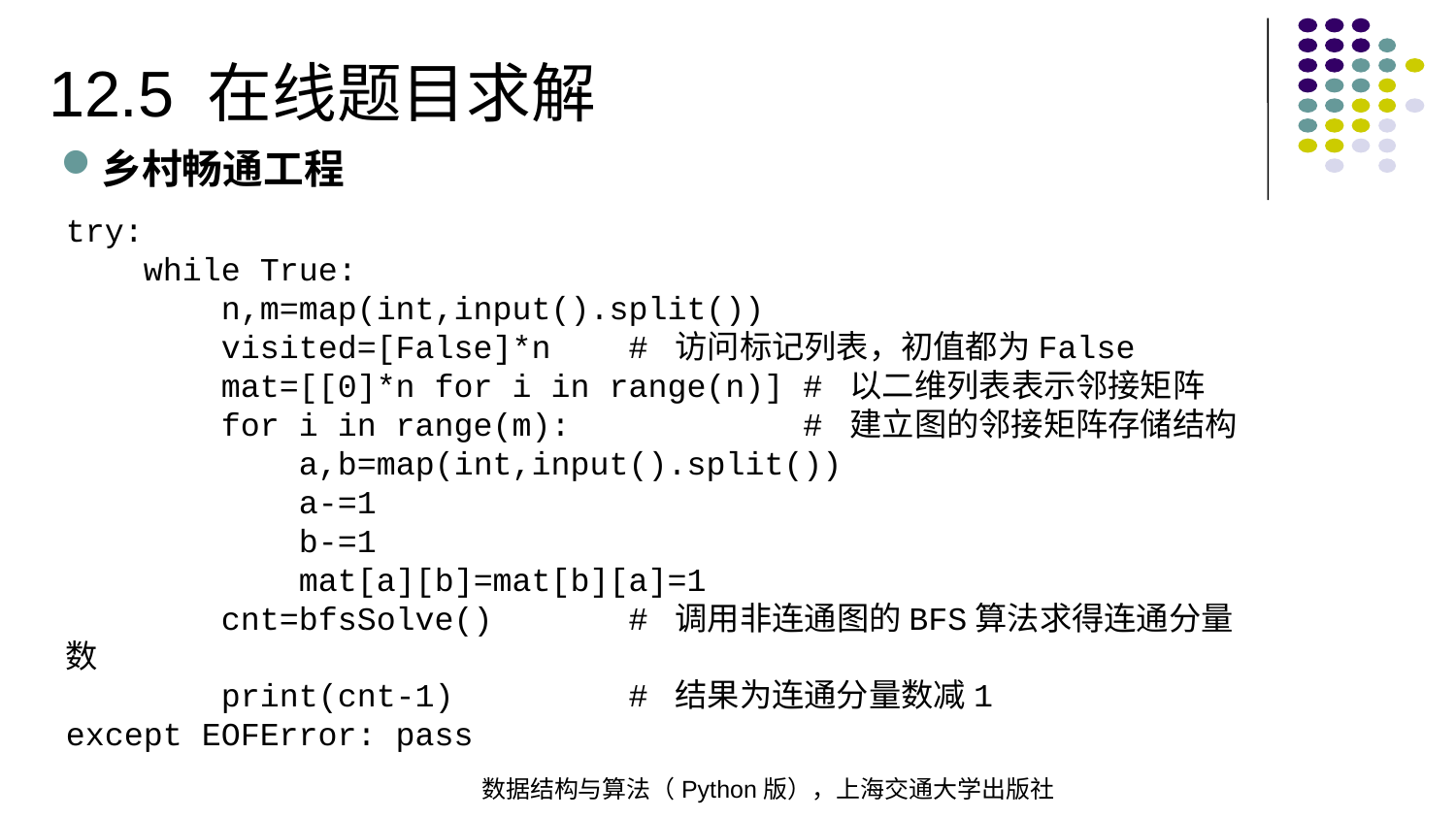

12.5 在线题目求解
乡村畅通工程
try:
    while True:
        n,m=map(int,input().split())
        visited=[False]*n    # 访问标记列表，初值都为False
        mat=[[0]*n for i in range(n)] # 以二维列表表示邻接矩阵
        for i in range(m):            # 建立图的邻接矩阵存储结构
            a,b=map(int,input().split())
            a-=1
            b-=1
            mat[a][b]=mat[b][a]=1
        cnt=bfsSolve()       # 调用非连通图的BFS算法求得连通分量数
        print(cnt-1)         # 结果为连通分量数减1
except EOFError: pass